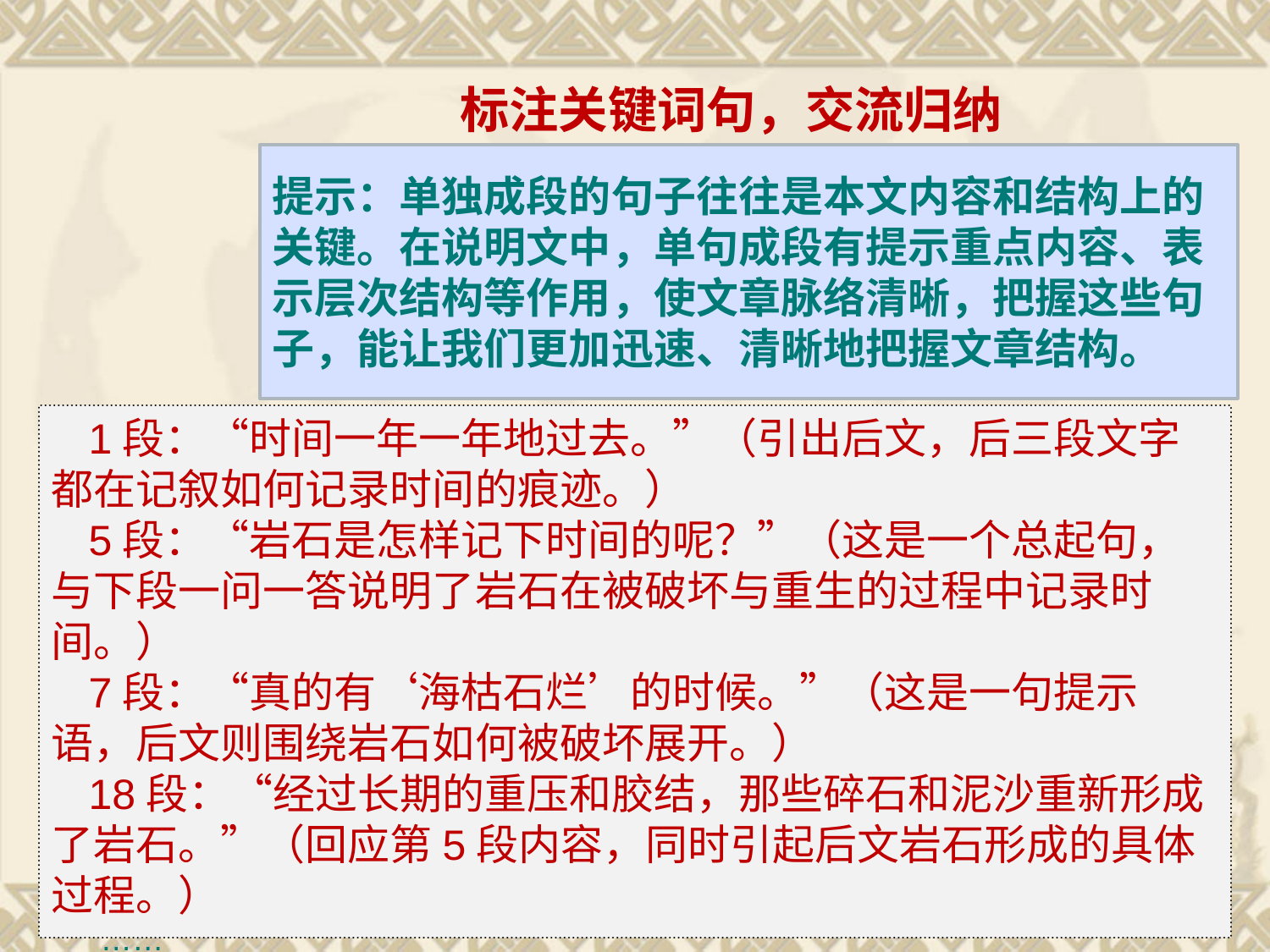

标注关键词句，交流归纳
提示：单独成段的句子往往是本文内容和结构上的关键。在说明文中，单句成段有提示重点内容、表示层次结构等作用，使文章脉络清晰，把握这些句子，能让我们更加迅速、清晰地把握文章结构。
1段：“时间一年一年地过去。”（引出后文，后三段文字都在记叙如何记录时间的痕迹。）
5段：“岩石是怎样记下时间的呢？”（这是一个总起句，与下段一问一答说明了岩石在被破坏与重生的过程中记录时间。）
7段：“真的有‘海枯石烂’的时候。”（这是一句提示语，后文则围绕岩石如何被破坏展开。）
18段：“经过长期的重压和胶结，那些碎石和泥沙重新形成了岩石。”（回应第5段内容，同时引起后文岩石形成的具体过程。）
……